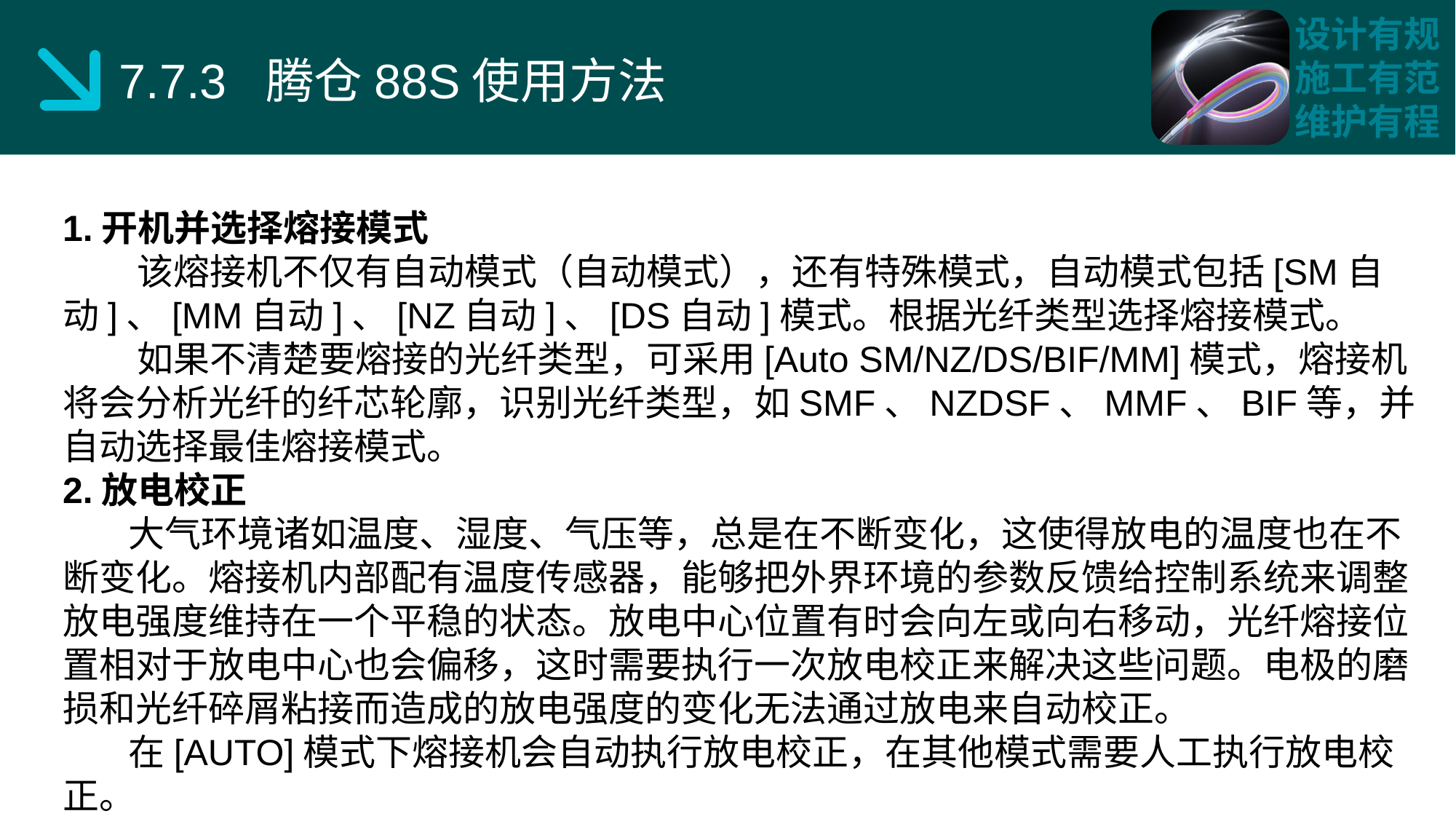

7.7.3  腾仓88S使用方法

1.开机并选择熔接模式
        该熔接机不仅有自动模式（自动模式），还有特殊模式，自动模式包括[SM自动]、[MM自动]、[NZ自动]、[DS自动]模式。根据光纤类型选择熔接模式。
        如果不清楚要熔接的光纤类型，可采用[Auto SM/NZ/DS/BIF/MM]模式，熔接机将会分析光纤的纤芯轮廓，识别光纤类型，如SMF、NZDSF、MMF、BIF等，并自动选择最佳熔接模式。
2.放电校正
       大气环境诸如温度、湿度、气压等，总是在不断变化，这使得放电的温度也在不断变化。熔接机内部配有温度传感器，能够把外界环境的参数反馈给控制系统来调整放电强度维持在一个平稳的状态。放电中心位置有时会向左或向右移动，光纤熔接位置相对于放电中心也会偏移，这时需要执行一次放电校正来解决这些问题。电极的磨损和光纤碎屑粘接而造成的放电强度的变化无法通过放电来自动校正。
       在[AUTO]模式下熔接机会自动执行放电校正，在其他模式需要人工执行放电校正。